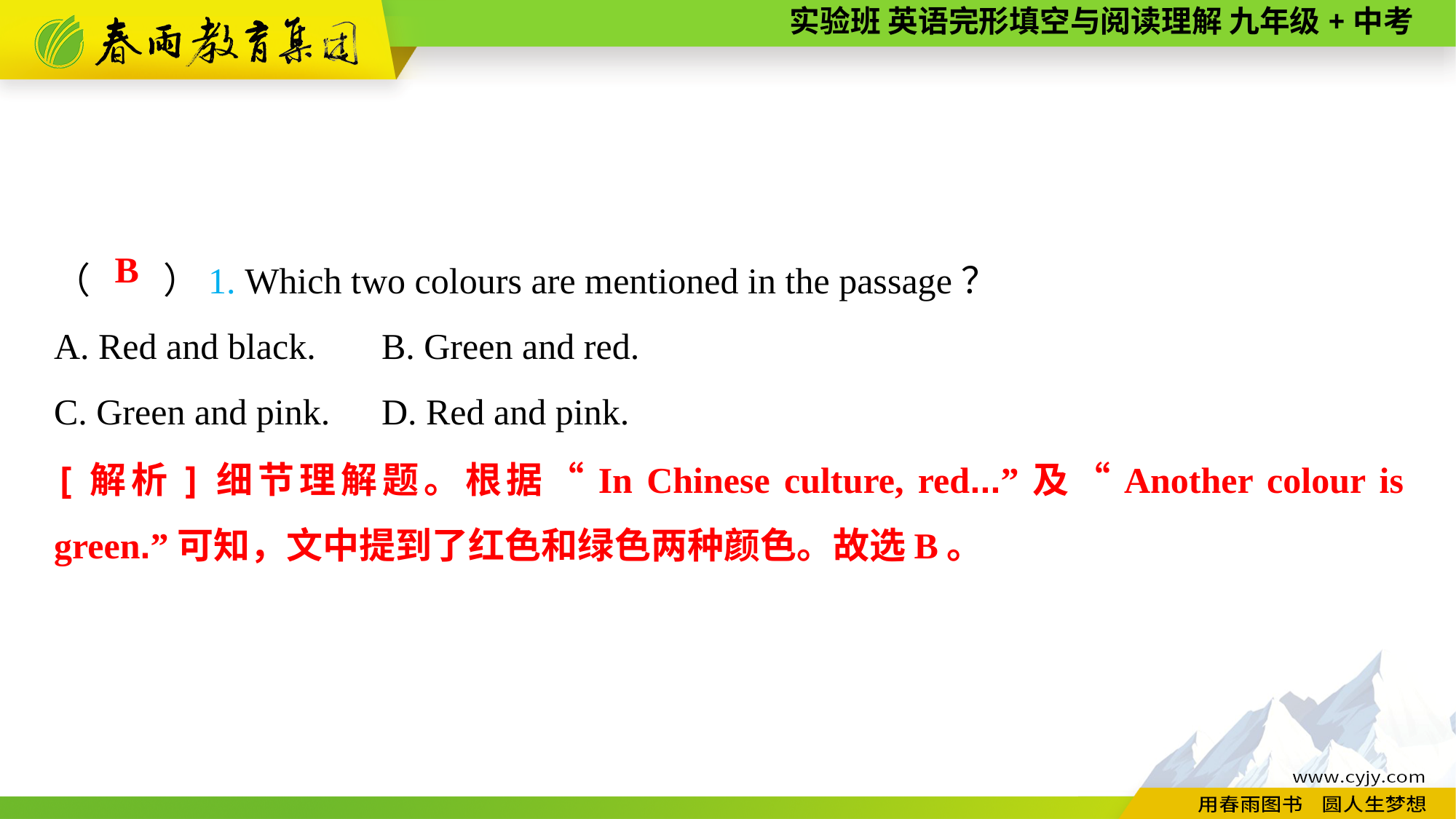

（　　）1. Which two colours are mentioned in the passage？
A. Red and black.	B. Green and red.
C. Green and pink.	D. Red and pink.
B
[解析]细节理解题。根据“In Chinese culture, red...”及“Another colour is green.”可知，文中提到了红色和绿色两种颜色。故选B。